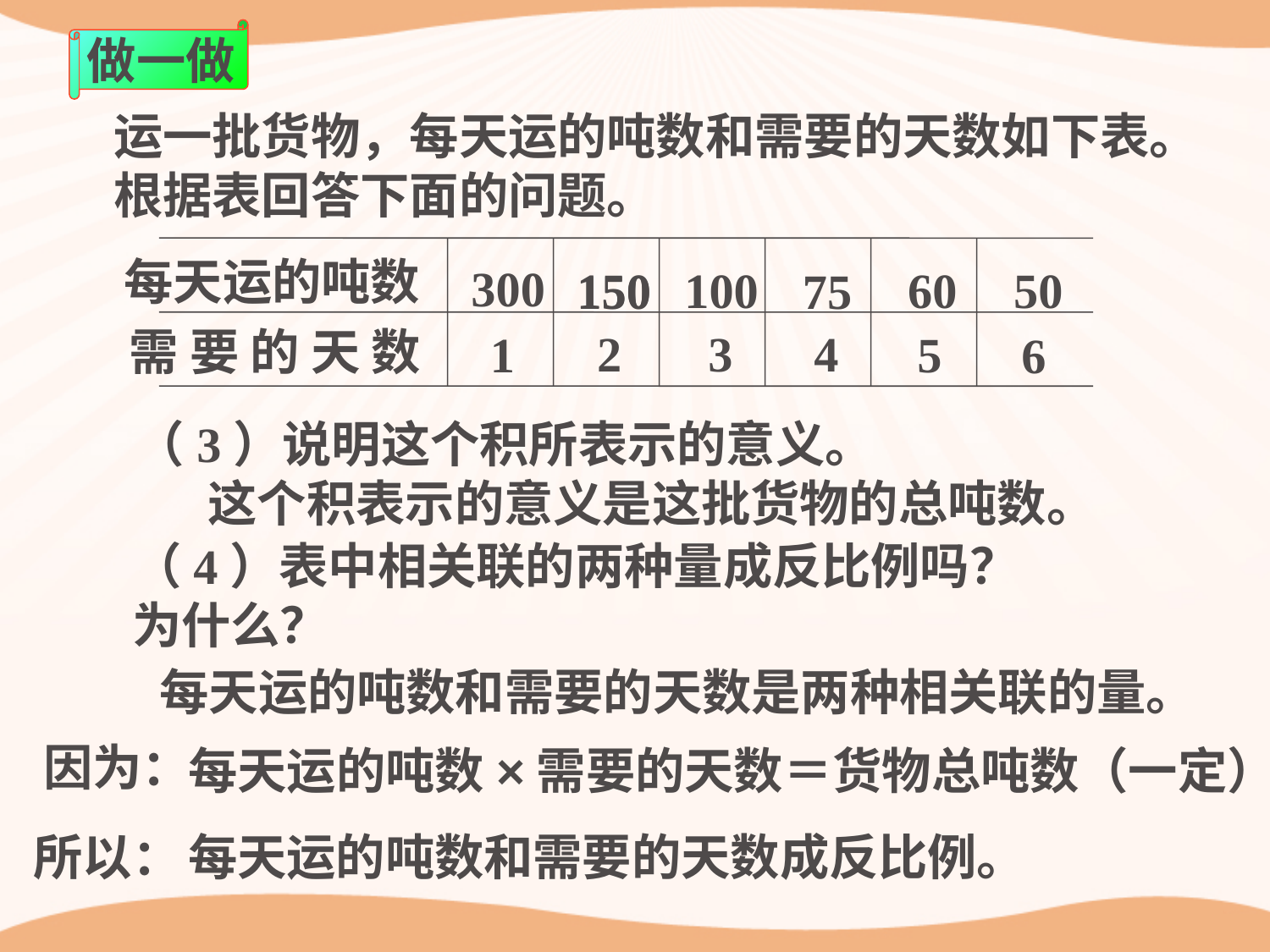

做一做
运一批货物，每天运的吨数和需要的天数如下表。
根据表回答下面的问题。

每天运的吨数
300
150
100
60
50
150
75

需 要 的 天 数
3
4
2
1
5
6

（3）说明这个积所表示的意义。
这个积表示的意义是这批货物的总吨数。
（4）表中相关联的两种量成反比例吗？为什么？
每天运的吨数和需要的天数是两种相关联的量。
因为：
每天运的吨数×需要的天数＝货物总吨数（一定）
所以：
每天运的吨数和需要的天数成反比例。